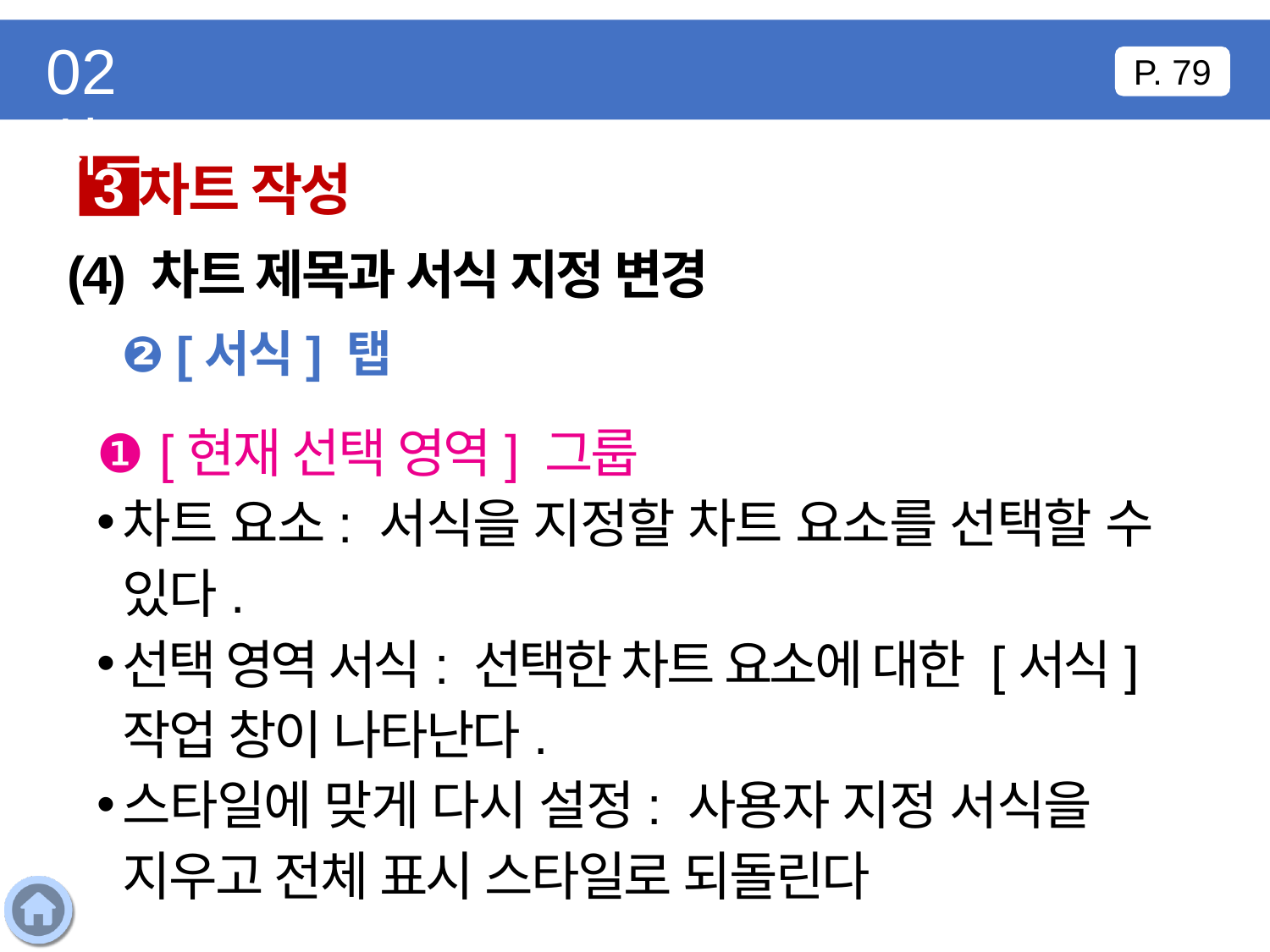

02 차트
P. 79
차트 작성
3
(4) 차트 제목과 서식 지정 변경
❷ [서식] 탭
❶ [현재 선택 영역] 그룹
차트 요소: 서식을 지정할 차트 요소를 선택할 수 있다.
선택 영역 서식: 선택한 차트 요소에 대한 [서식] 작업 창이 나타난다.
스타일에 맞게 다시 설정: 사용자 지정 서식을 지우고 전체 표시 스타일로 되돌린다